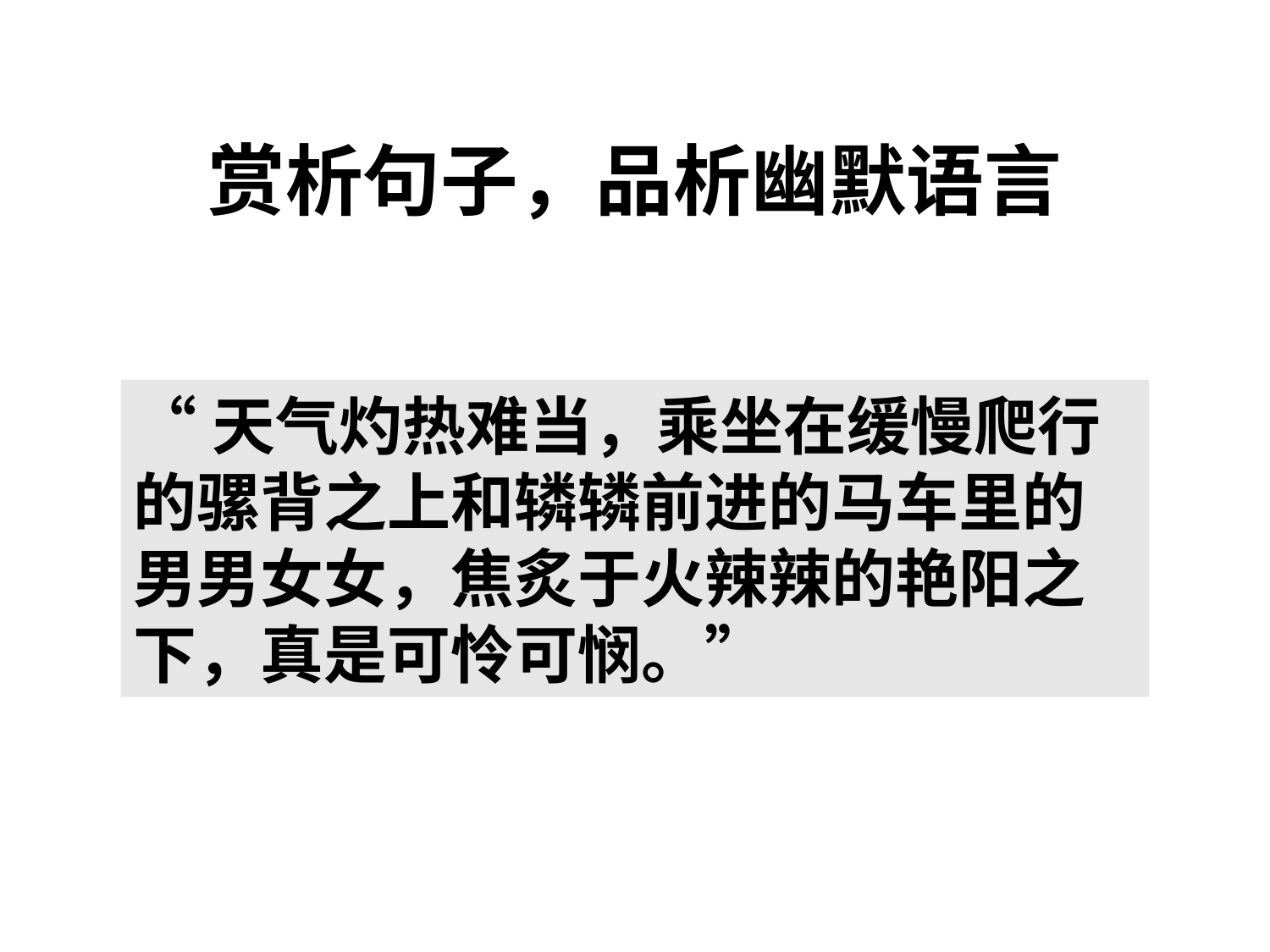

赏析句子，品析幽默语言
“天气灼热难当，乘坐在缓慢爬行的骡背之上和辚辚前进的马车里的男男女女，焦炙于火辣辣的艳阳之下，真是可怜可悯。”